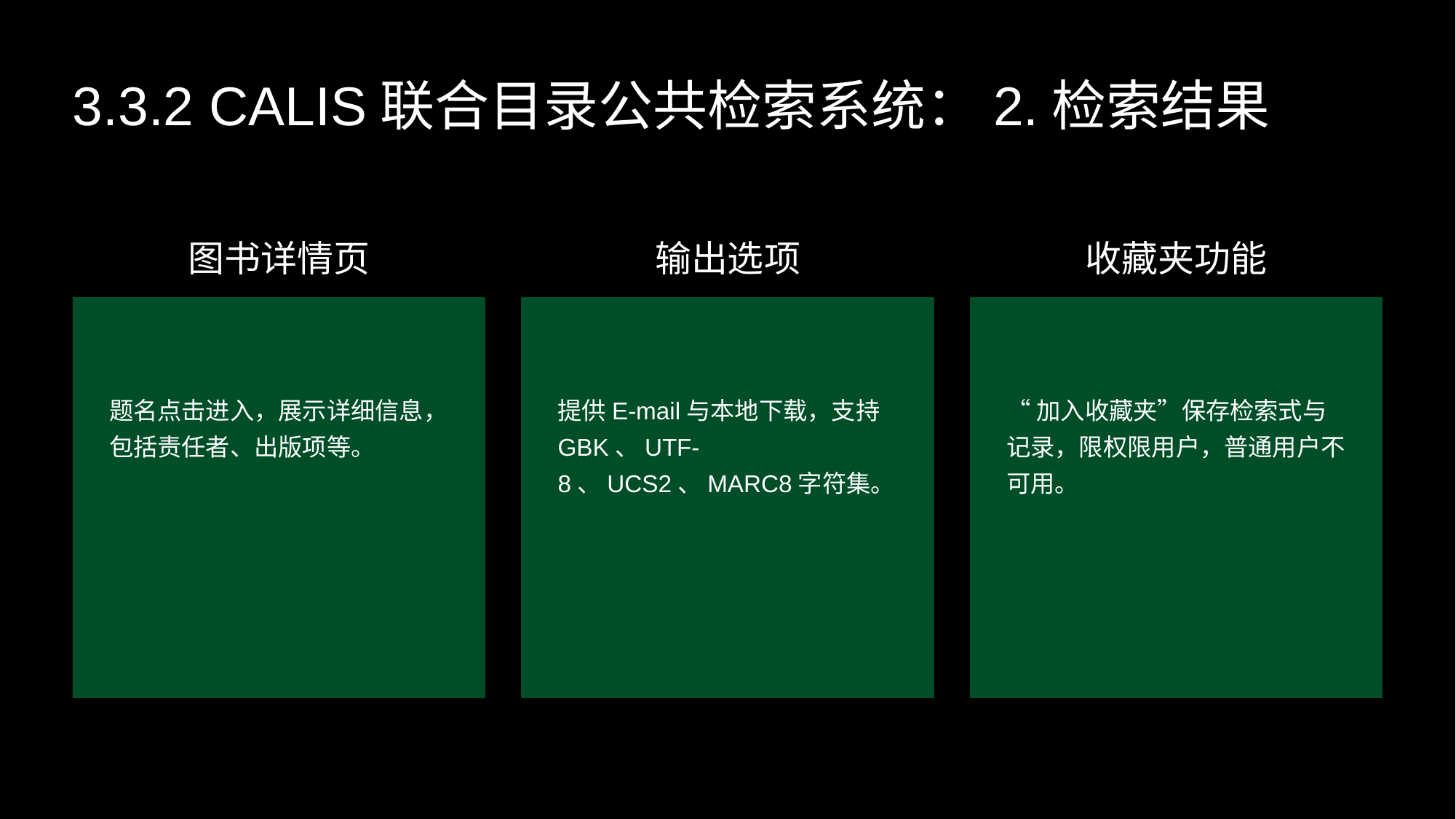

3.3.2 CALIS联合目录公共检索系统：2.检索结果
图书详情页
输出选项
收藏夹功能

题名点击进入，展示详细信息，包括责任者、出版项等。
提供E-mail与本地下载，支持GBK、UTF-8、UCS2、MARC8字符集。
“加入收藏夹”保存检索式与记录，限权限用户，普通用户不可用。